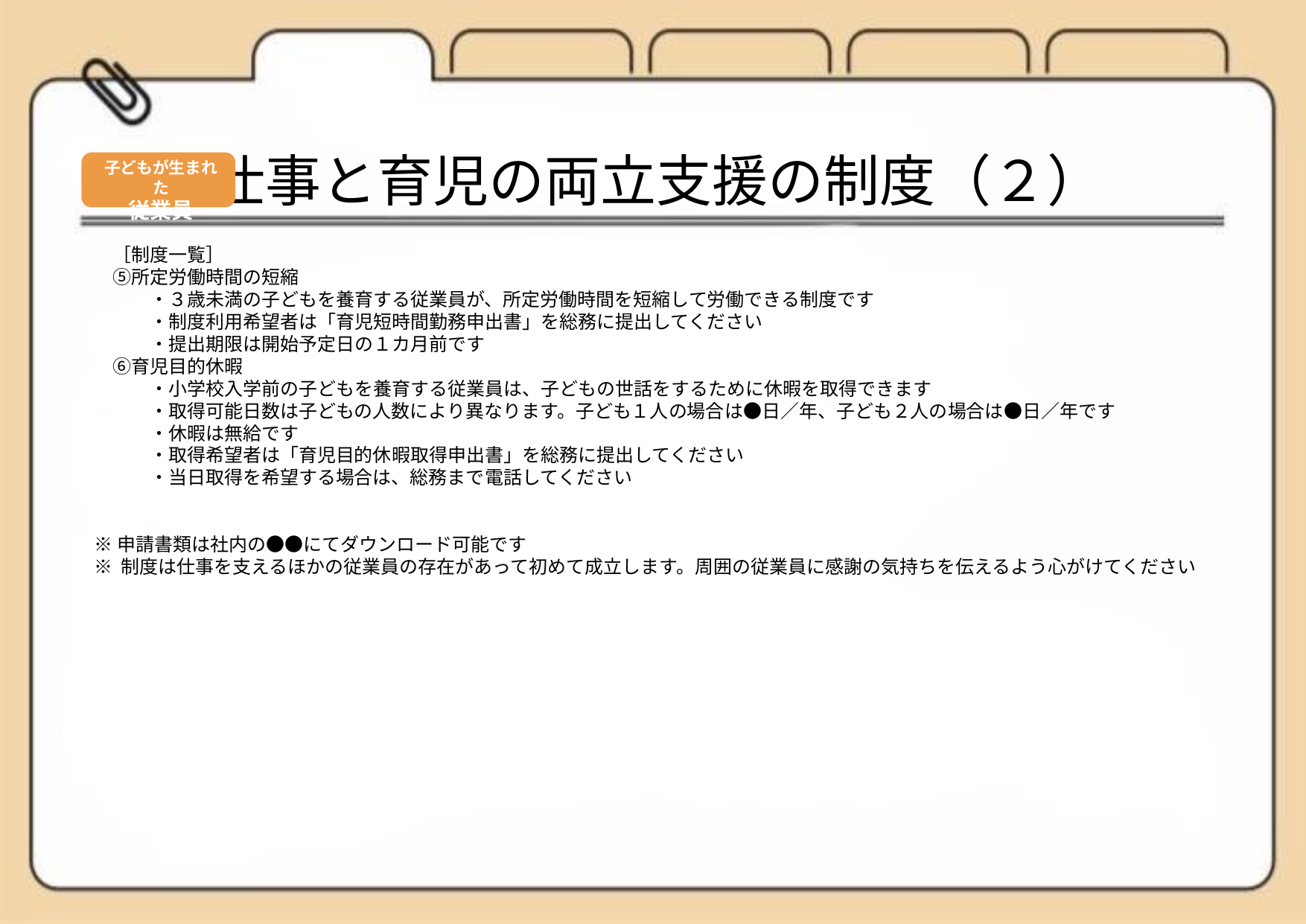

仕事と育児の両立支援の制度（２）
子どもが生まれた
従業員

　［制度一覧］
　⑤所定労働時間の短縮
　　　・３歳未満の子どもを養育する従業員が、所定労働時間を短縮して労働できる制度です
　　　・制度利用希望者は「育児短時間勤務申出書」を総務に提出してください
　　　・提出期限は開始予定日の１カ月前です
　⑥育児目的休暇
　　　・小学校入学前の子どもを養育する従業員は、子どもの世話をするために休暇を取得できます
　　　・取得可能日数は子どもの人数により異なります。子ども１人の場合は●日／年、子ども２人の場合は●日／年です
　　　・休暇は無給です
　　　・取得希望者は「育児目的休暇取得申出書」を総務に提出してください
　　　・当日取得を希望する場合は、総務まで電話してください

※申請書類は社内の●●にてダウンロード可能です
※ 制度は仕事を支えるほかの従業員の存在があって初めて成立します。周囲の従業員に感謝の気持ちを伝えるよう心がけてください